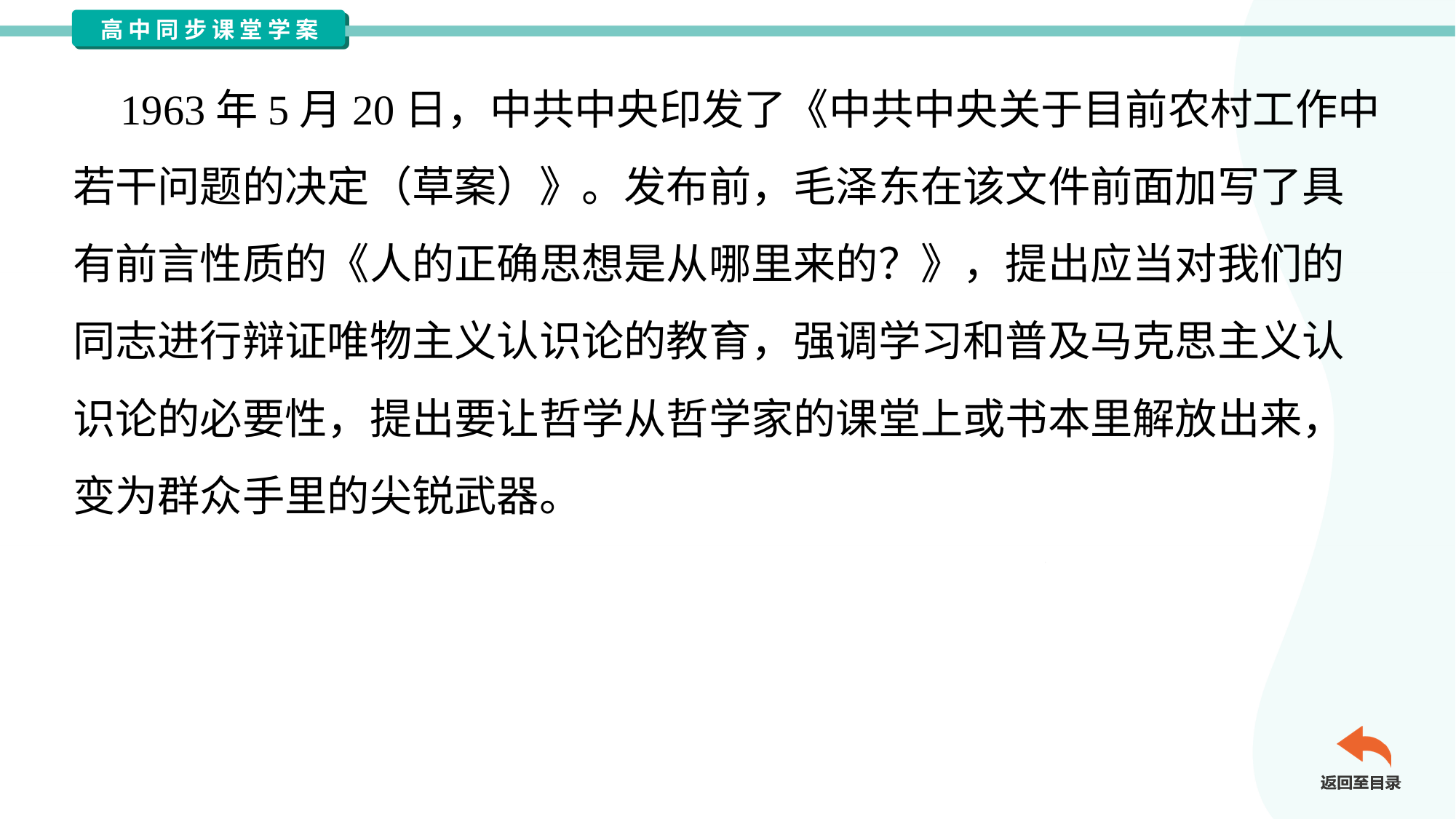

1963年5月20日，中共中央印发了《中共中央关于目前农村工作中
若干问题的决定（草案）》。发布前，毛泽东在该文件前面加写了具
有前言性质的《人的正确思想是从哪里来的？》，提出应当对我们的
同志进行辩证唯物主义认识论的教育，强调学习和普及马克思主义认
识论的必要性，提出要让哲学从哲学家的课堂上或书本里解放出来，
变为群众手里的尖锐武器。